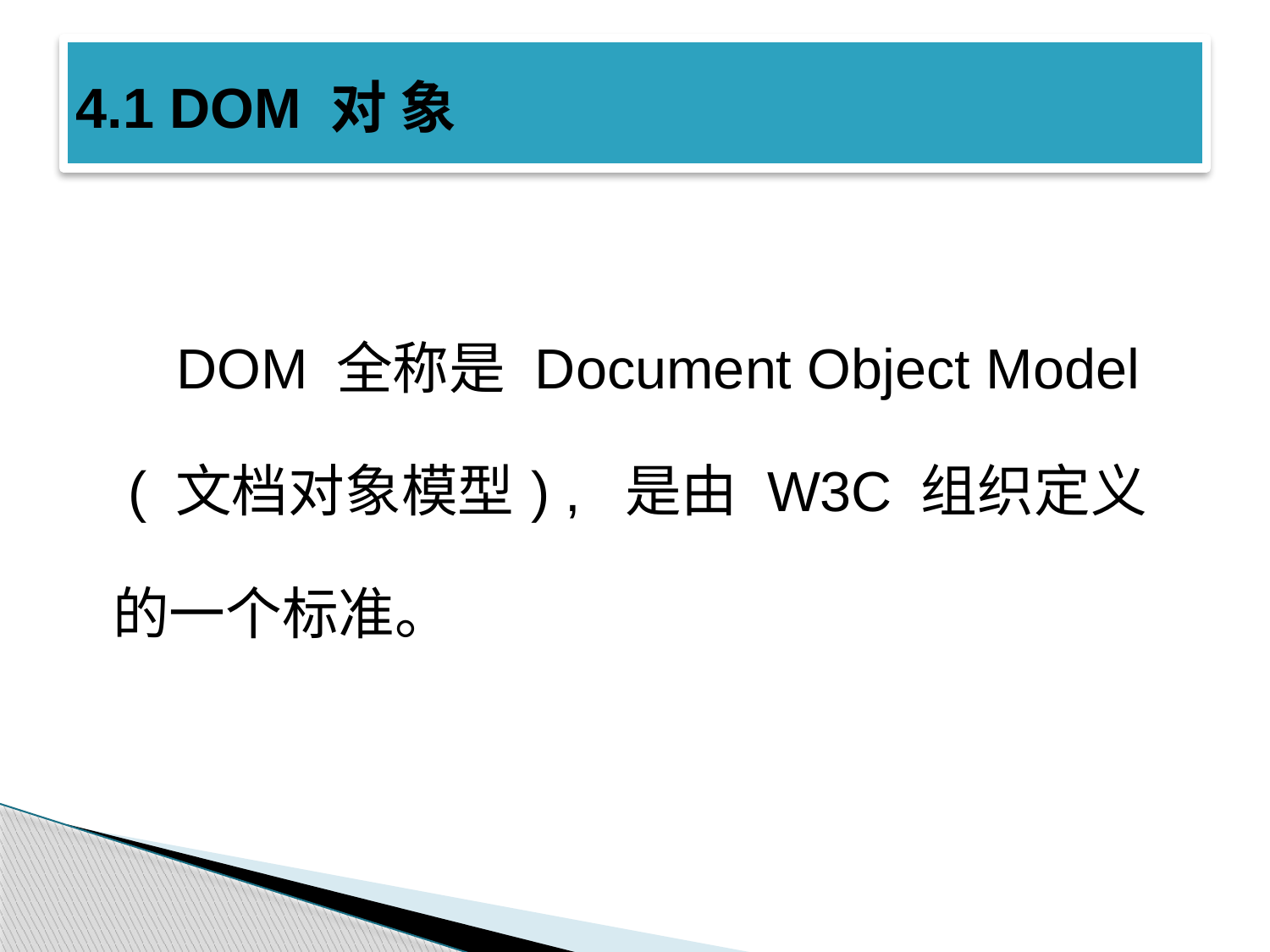

# 4.1 DOM 对 象
DOM 全称是 Document Object Model  ( 文档对象模型) ,  是由 W3C 组织定义的一个标准。